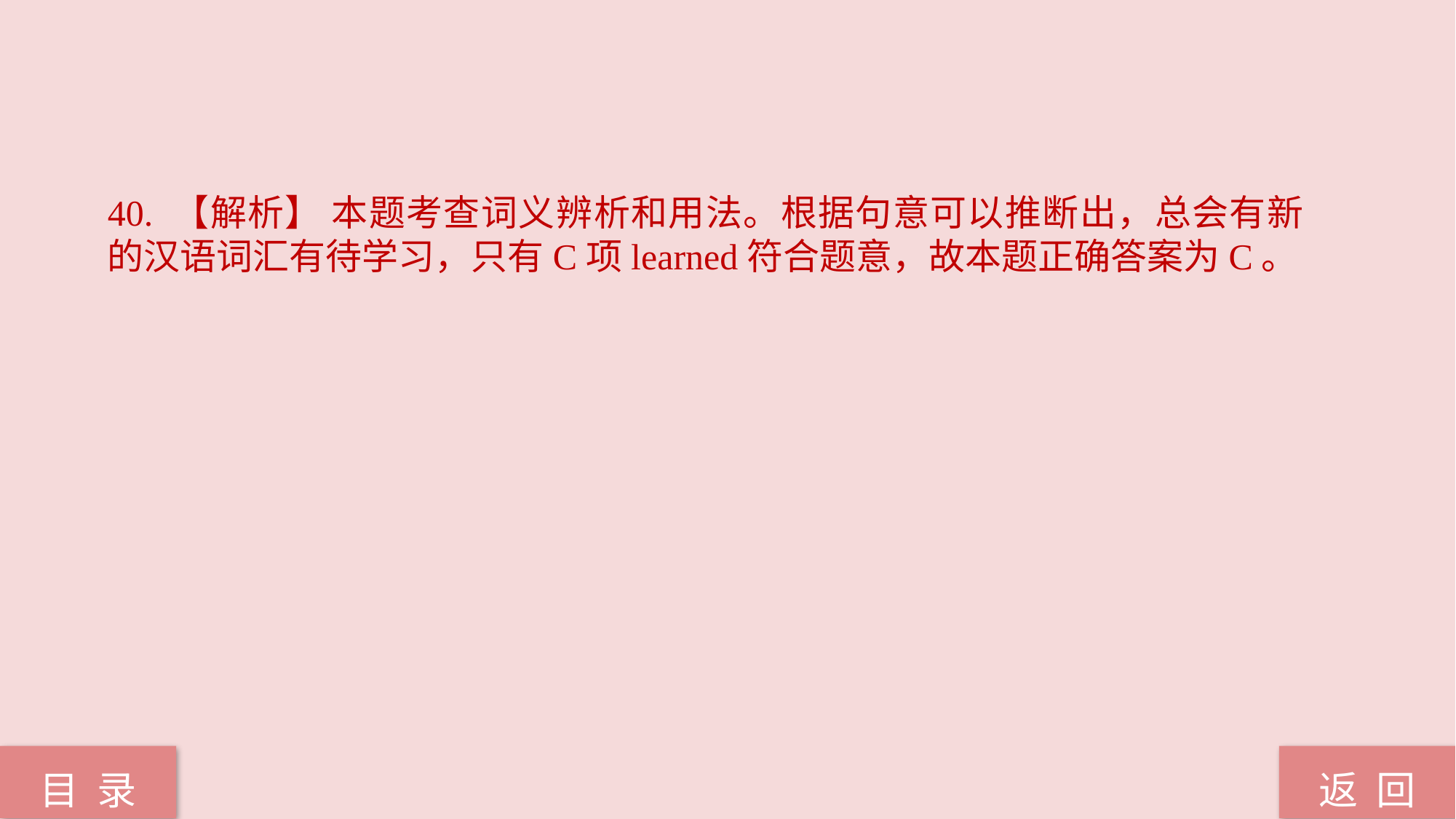

40. 【解析】 本题考查词义辨析和用法。根据句意可以推断出，总会有新的汉语词汇有待学习，只有C项learned符合题意，故本题正确答案为C。
返  回